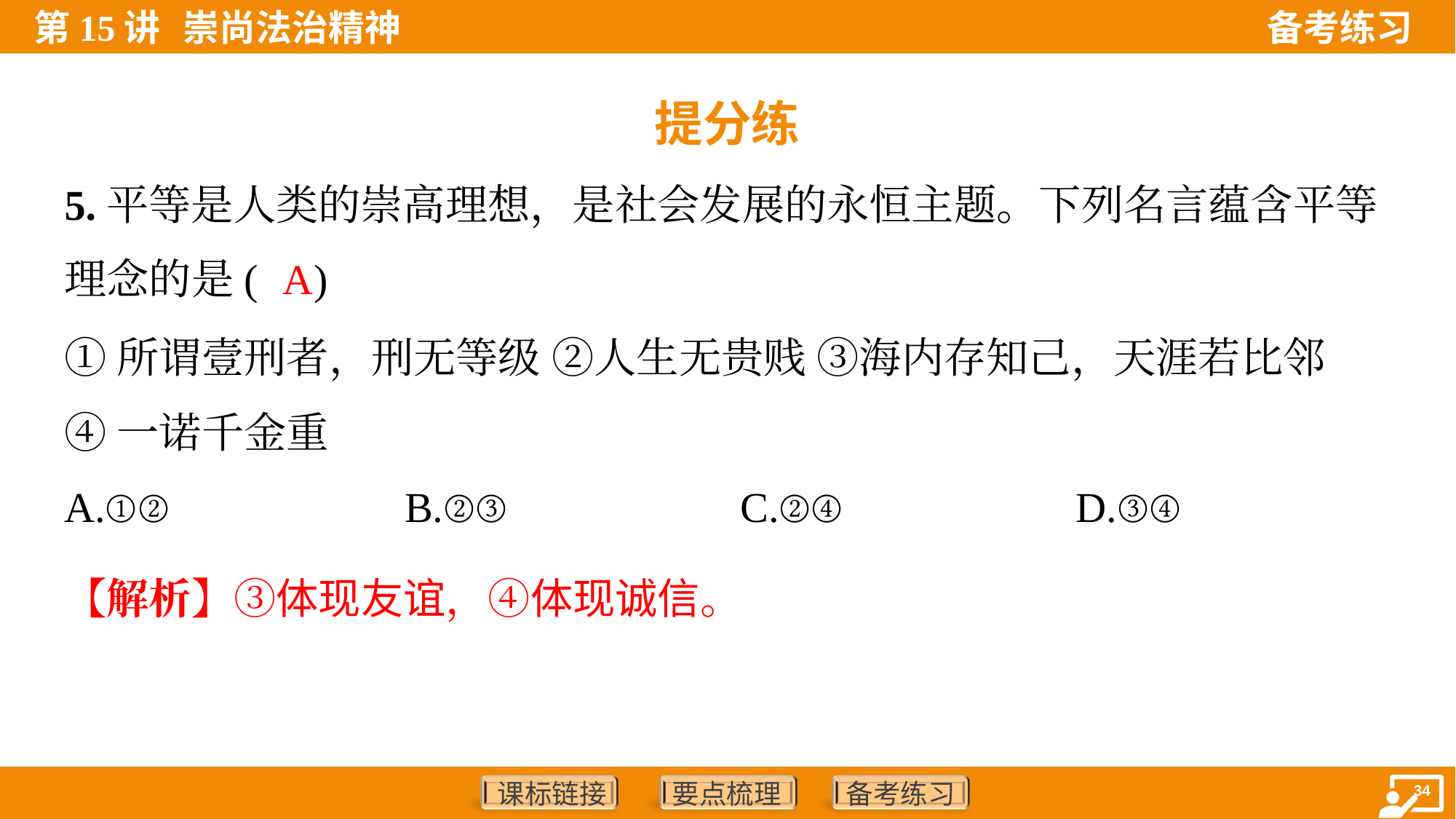

提分练
5.平等是人类的崇高理想，是社会发展的永恒主题。下列名言蕴含平等
理念的是(     )
A
①所谓壹刑者，刑无等级 ②人生无贵贱 ③海内存知己，天涯若比邻
④一诺千金重
A.①②	B.②③	C.②④	D.③④
【解析】③体现友谊，④体现诚信。